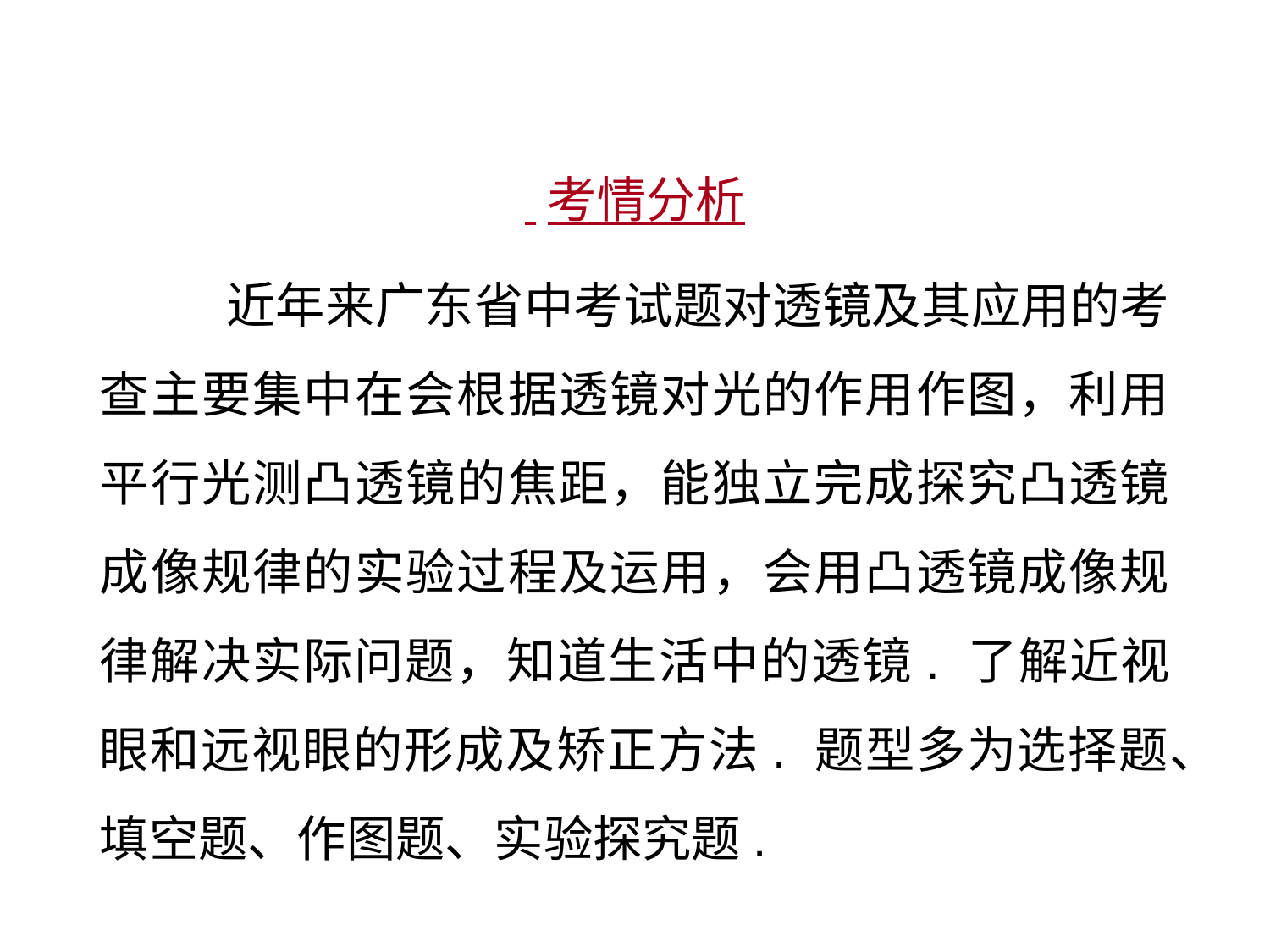

考情分析
 近年来广东省中考试题对透镜及其应用的考查主要集中在会根据透镜对光的作用作图，利用平行光测凸透镜的焦距，能独立完成探究凸透镜成像规律的实验过程及运用，会用凸透镜成像规律解决实际问题，知道生活中的透镜. 了解近视眼和远视眼的形成及矫正方法. 题型多为选择题、填空题、作图题、实验探究题.